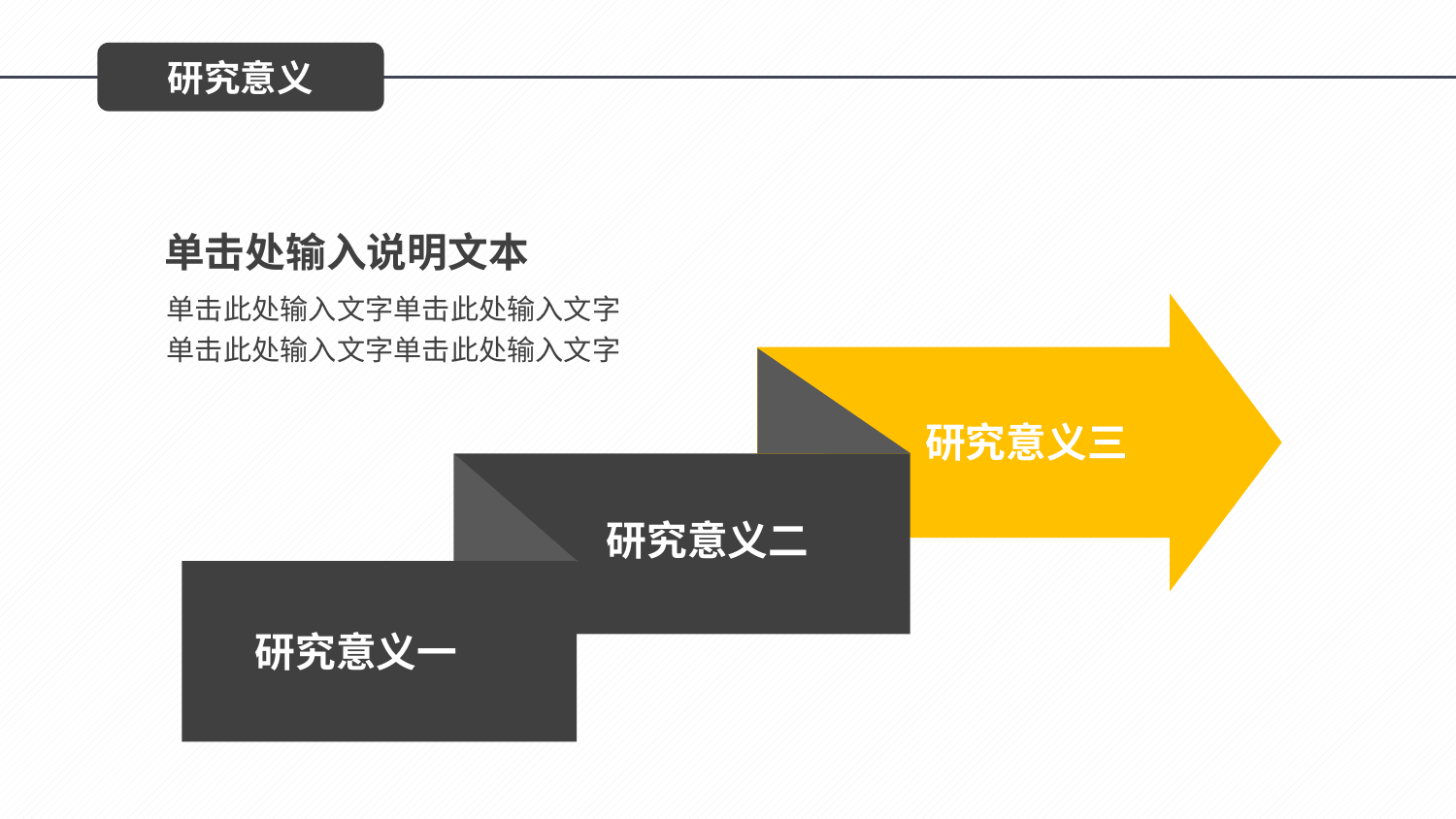

研究意义
单击处输入说明文本
单击此处输入文字单击此处输入文字
单击此处输入文字单击此处输入文字

研究意义三

研究意义二

研究意义一